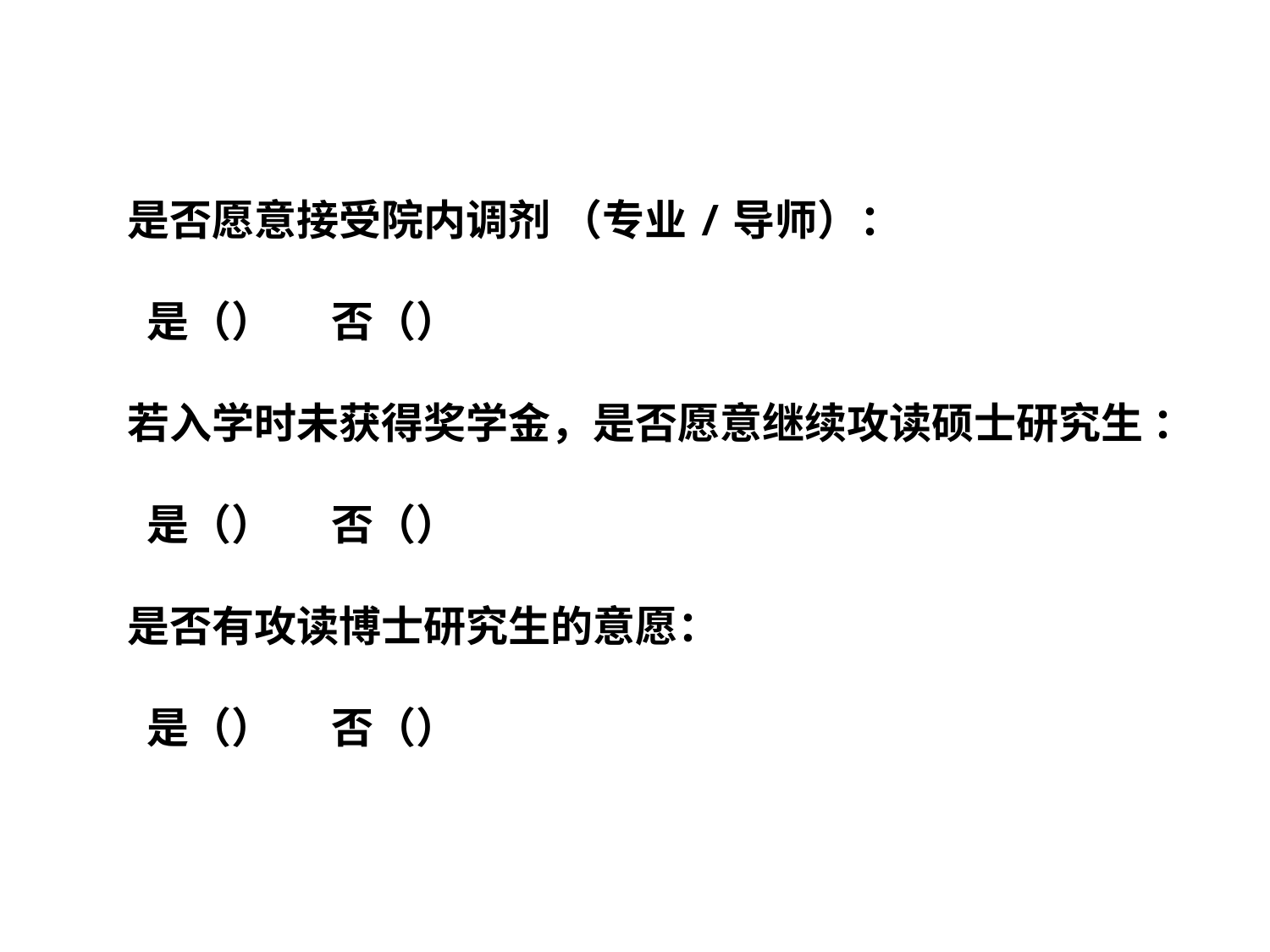

是否愿意接受院内调剂 （专业/导师）：
 是（）      否（）
若入学时未获得奖学金，是否愿意继续攻读硕士研究生 ：
 是（）      否（）
是否有攻读博士研究生的意愿：
 是（）      否（）